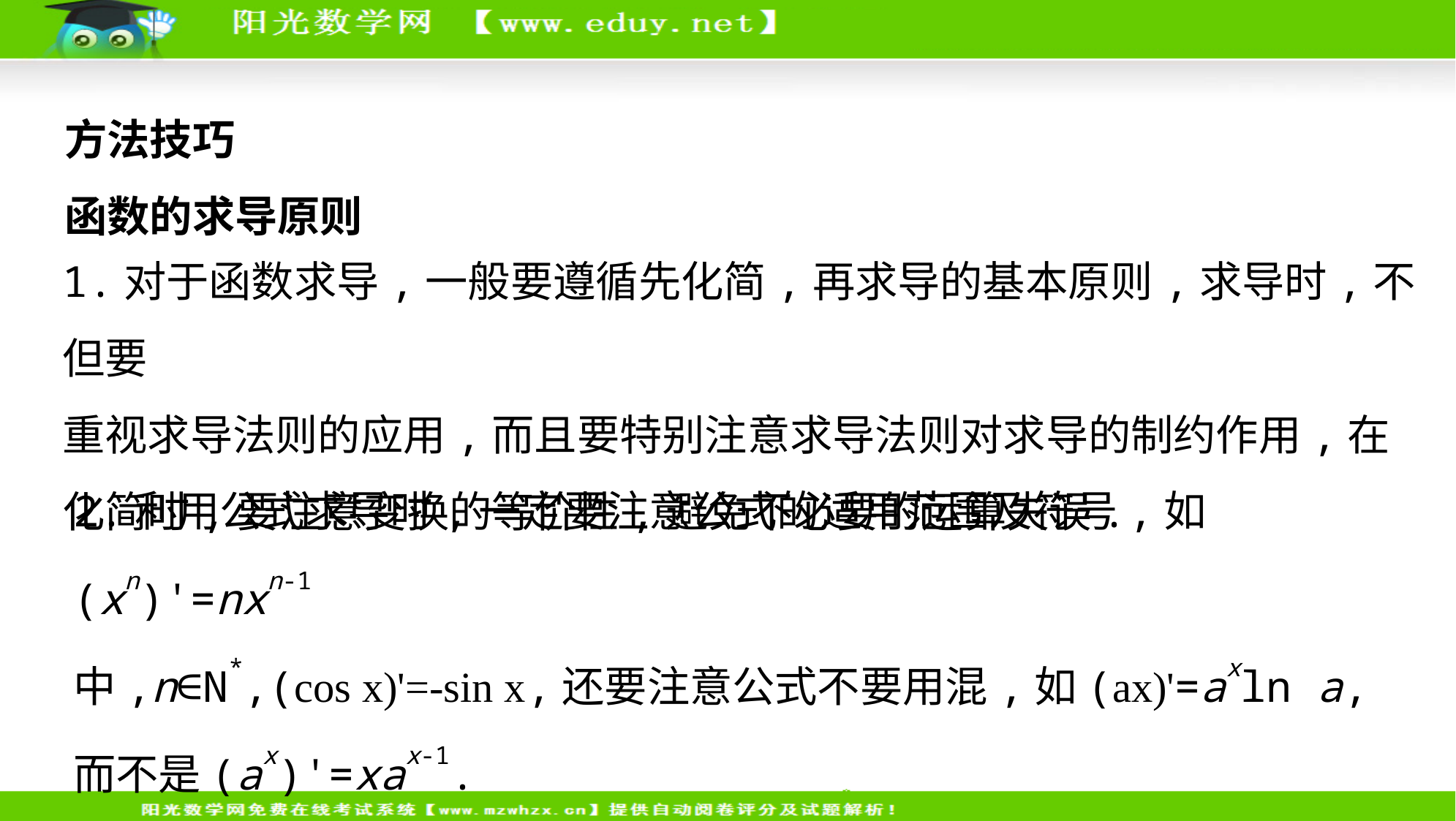

方法技巧
函数的求导原则
1.对于函数求导,一般要遵循先化简,再求导的基本原则,求导时,不但要
重视求导法则的应用,而且要特别注意求导法则对求导的制约作用,在化简时,要注意变换的等价性,避免不必要的运算失误.
2.利用公式求导时,一定要注意公式的适用范围及符号,如(xn)'=nxn-1
中,n∈N*,(cos x)'=-sin x,还要注意公式不要用混,如(ax)'=axln a,而不是(ax)'=xax-1.